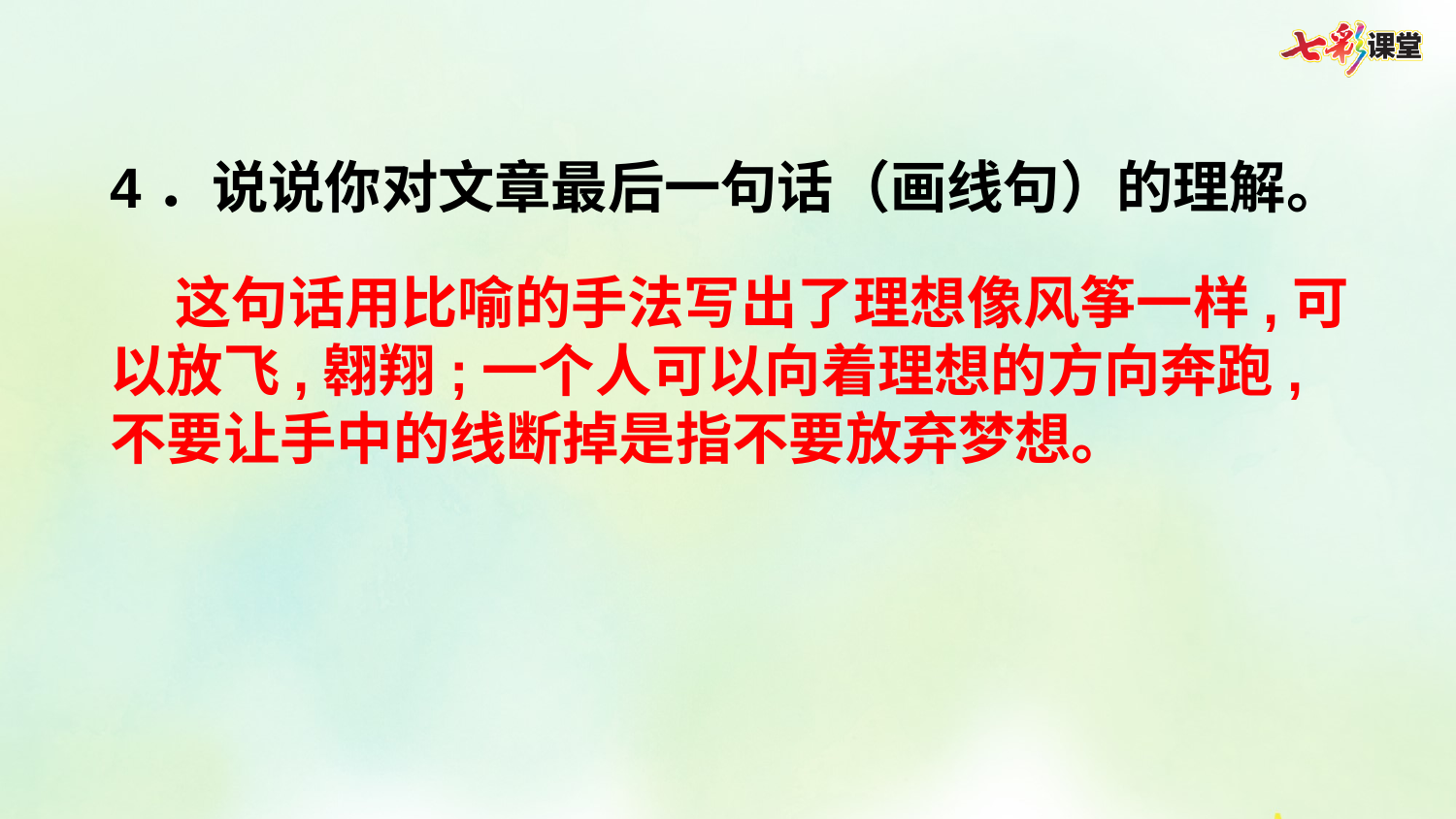

4．说说你对文章最后一句话（画线句）的理解。
    这句话用比喻的手法写出了理想像风筝一样,可以放飞,翱翔;一个人可以向着理想的方向奔跑,不要让手中的线断掉是指不要放弃梦想。